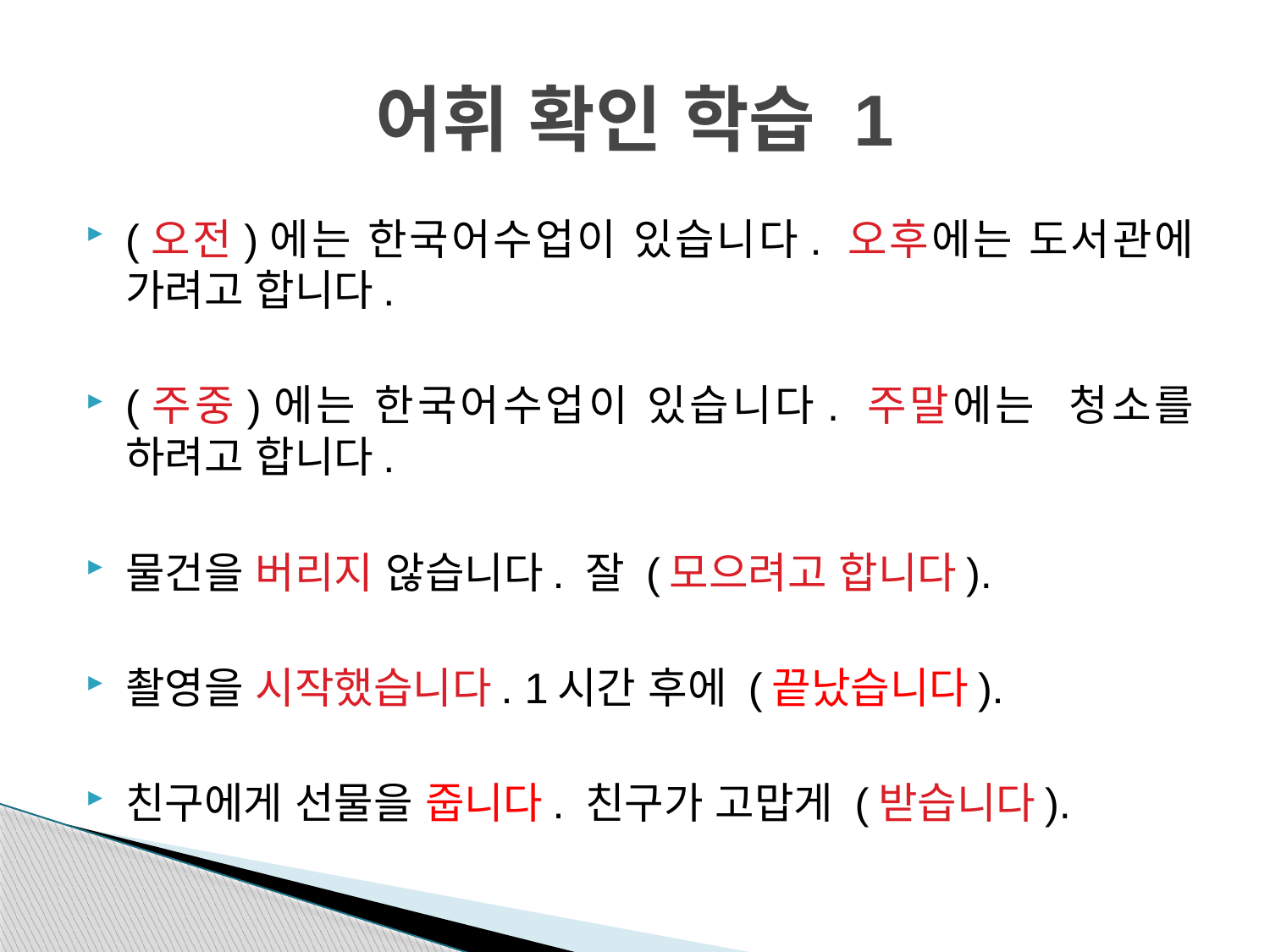

# 어휘 확인 학습 1
(오전)에는 한국어수업이 있습니다. 오후에는 도서관에 가려고 합니다.

(주중)에는 한국어수업이 있습니다. 주말에는  청소를 하려고 합니다.

물건을 버리지 않습니다. 잘 (모으려고 합니다).

촬영을 시작했습니다. 1시간 후에 (끝났습니다).

친구에게 선물을 줍니다. 친구가 고맙게 (받습니다).